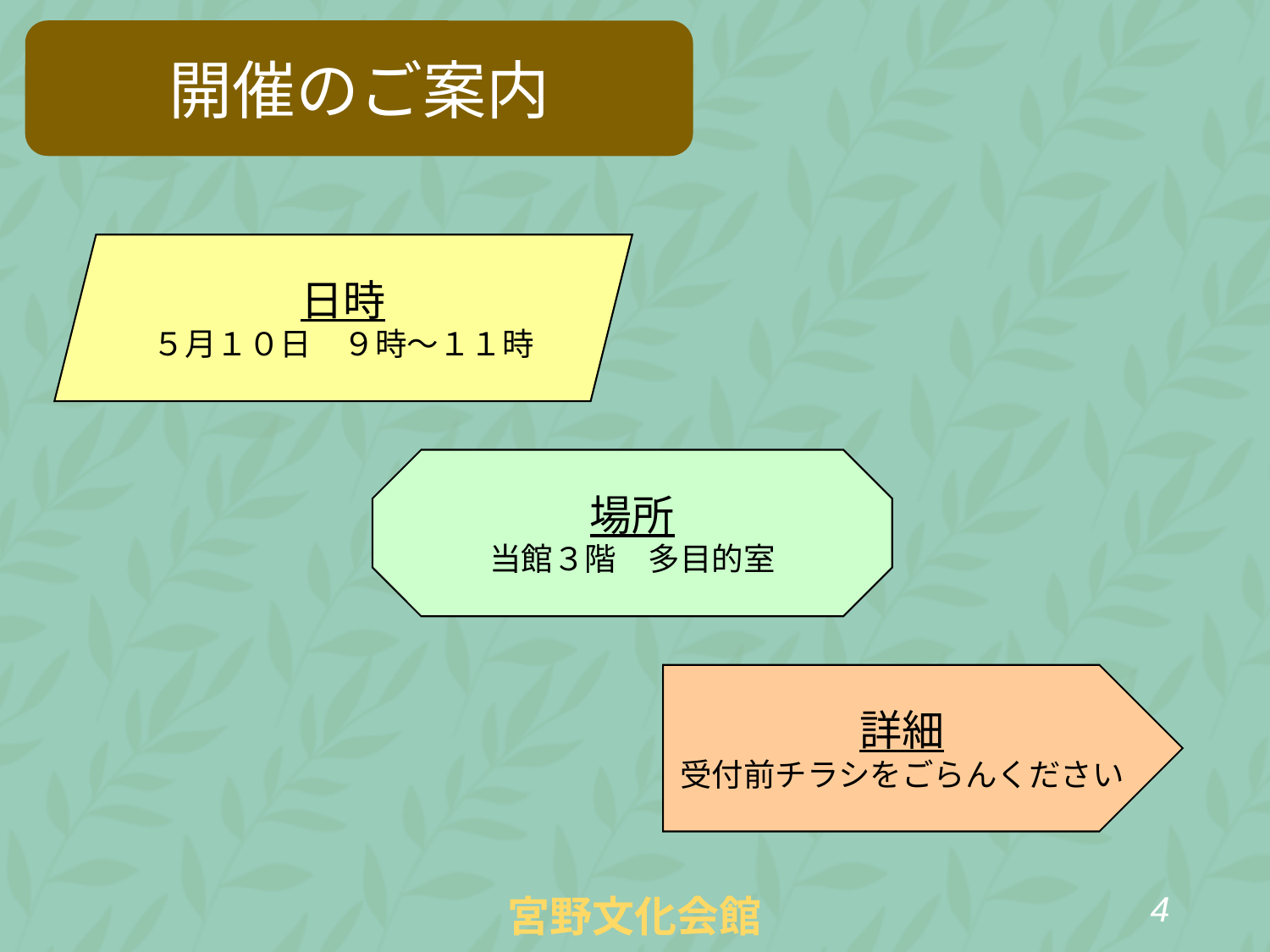

開催のご案内
日時
５月１０日　９時～１１時
場所
当館３階　多目的室
詳細
受付前チラシをごらんください
4